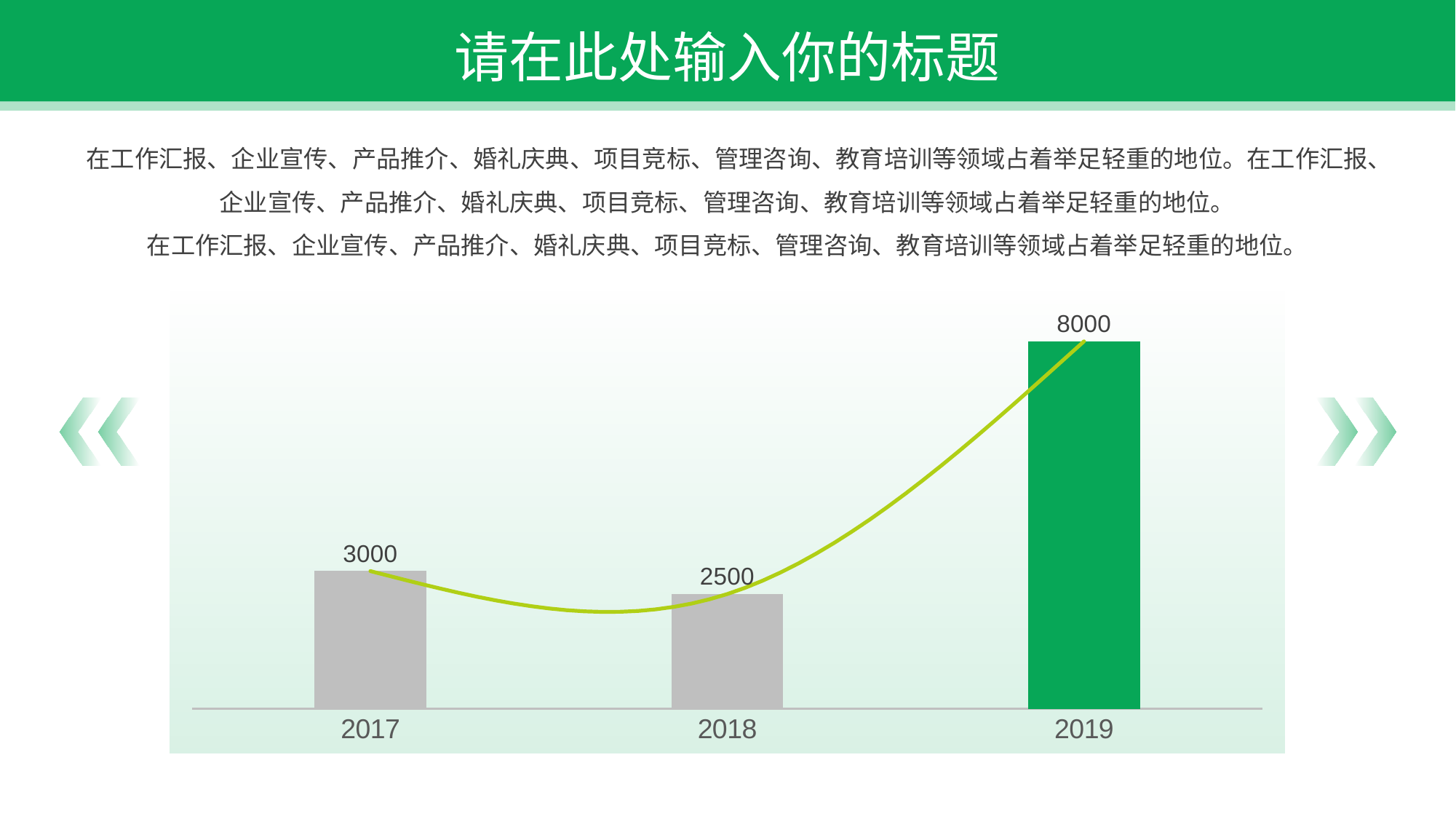

请在此处输入你的标题
在工作汇报、企业宣传、产品推介、婚礼庆典、项目竞标、管理咨询、教育培训等领域占着举足轻重的地位。在工作汇报、企业宣传、产品推介、婚礼庆典、项目竞标、管理咨询、教育培训等领域占着举足轻重的地位。
在工作汇报、企业宣传、产品推介、婚礼庆典、项目竞标、管理咨询、教育培训等领域占着举足轻重的地位。

### Chart

| Category | 系列 1 | 系列 2 |
|---|---|---|
| 2017 | 3000.0 | 3000.0 |
| 2018 | 2500.0 | 2500.0 |
| 2019 | 8000.0 | 8000.0 |